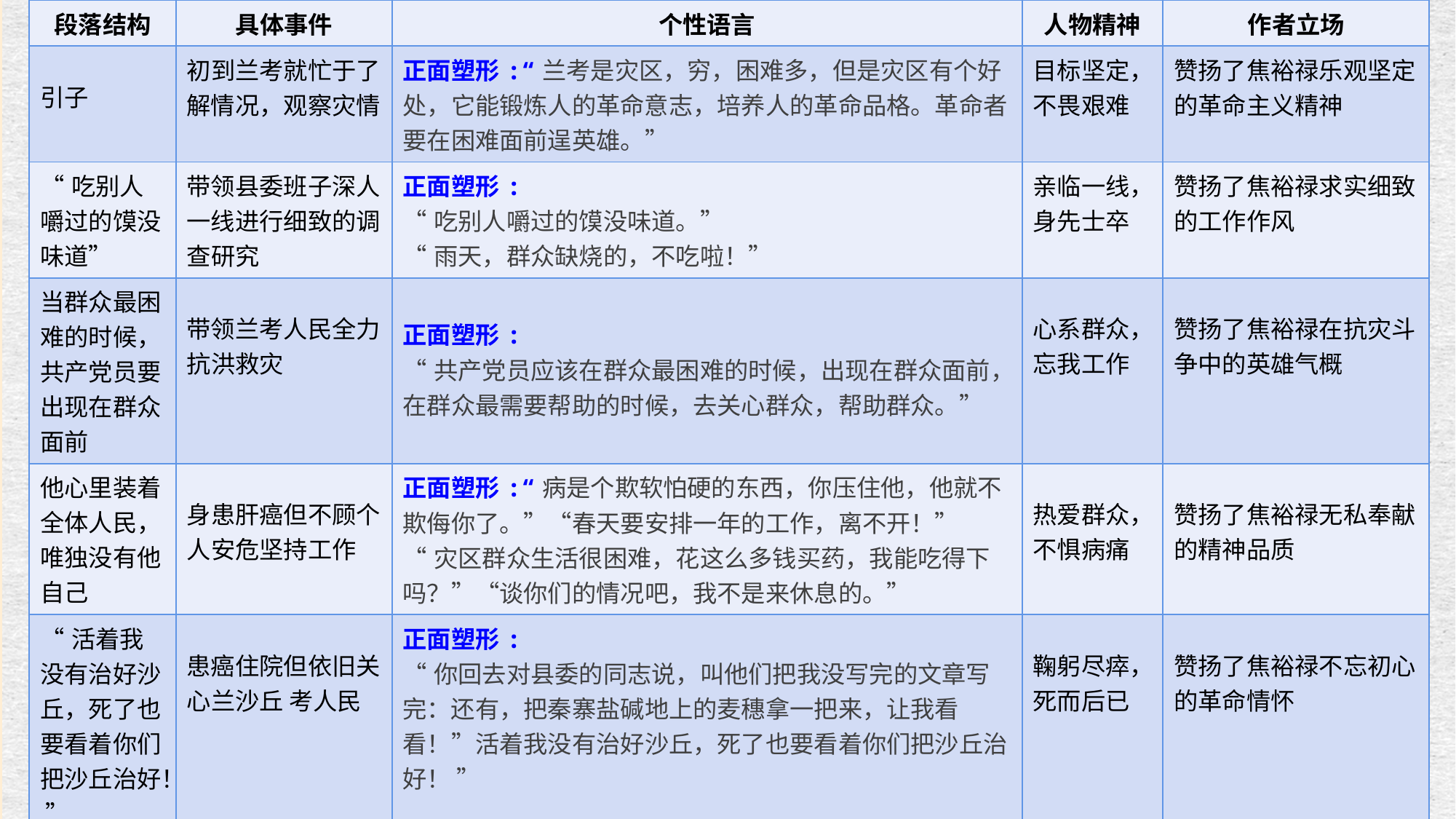

| 段落结构 | 具体事件 | 个性语言 | 人物精神 | 作者立场 |
| --- | --- | --- | --- | --- |
| 引子 | 初到兰考就忙于了解情况，观察灾情 | 正面塑形:“兰考是灾区，穷，困难多，但是灾区有个好处，它能锻炼人的革命意志，培养人的革命品格。革命者要在困难面前逞英雄。” | 目标坚定，不畏艰难 | 赞扬了焦裕禄乐观坚定的革命主义精神 |
| “吃别人嚼过的馍没味道” | 带领县委班子深人一线进行细致的调查研究 | 正面塑形: “吃别人嚼过的馍没味道。” “雨天，群众缺烧的，不吃啦！” | 亲临一线，身先士卒 | 赞扬了焦裕禄求实细致的工作作风 |
| 当群众最困难的时候，共产党员要出现在群众面前 | 带领兰考人民全力抗洪救灾 | 正面塑形: “共产党员应该在群众最困难的时候，出现在群众面前，在群众最需要帮助的时候，去关心群众，帮助群众。” | 心系群众，忘我工作 | 赞扬了焦裕禄在抗灾斗争中的英雄气概 |
| 他心里装着全体人民，唯独没有他自己 | 身患肝癌但不顾个人安危坚持工作 | 正面塑形:“病是个欺软怕硬的东西，你压住他，他就不欺侮你了。”“春天要安排一年的工作，离不开！” “灾区群众生活很困难，花这么多钱买药，我能吃得下吗？”“谈你们的情况吧，我不是来休息的。” | 热爱群众，不惧病痛 | 赞扬了焦裕禄无私奉献的精神品质 |
| “活着我没有治好沙丘，死了也要看着你们把沙丘治好！ ” | 患癌住院但依旧关心兰沙丘 考人民 | 正面塑形: “你回去对县委的同志说，叫他们把我没写完的文章写完：还有，把秦寨盐碱地上的麦穗拿一把来，让我看看！”活着我没有治好沙丘，死了也要看着你们把沙丘治好！ ” | 鞠躬尽瘁，死而后已 | 赞扬了焦裕禄不忘初心的革命情怀 |
| 他没有死，他还活着 | 他的精神永远鼓舞着兰考人民 | 侧面衬形：“我们的好书记，你是活活地为俺兰考人民，硬给累死的呀。困难的时候你为俺贫人民 农操心，跟着俺们受罪，现在，俺们好过了，全兰考翻身了，你却一个人在这里…” | 肉体虽死，精神永存 | 赞扬了焦裕禄一心为民的崇高品德 |